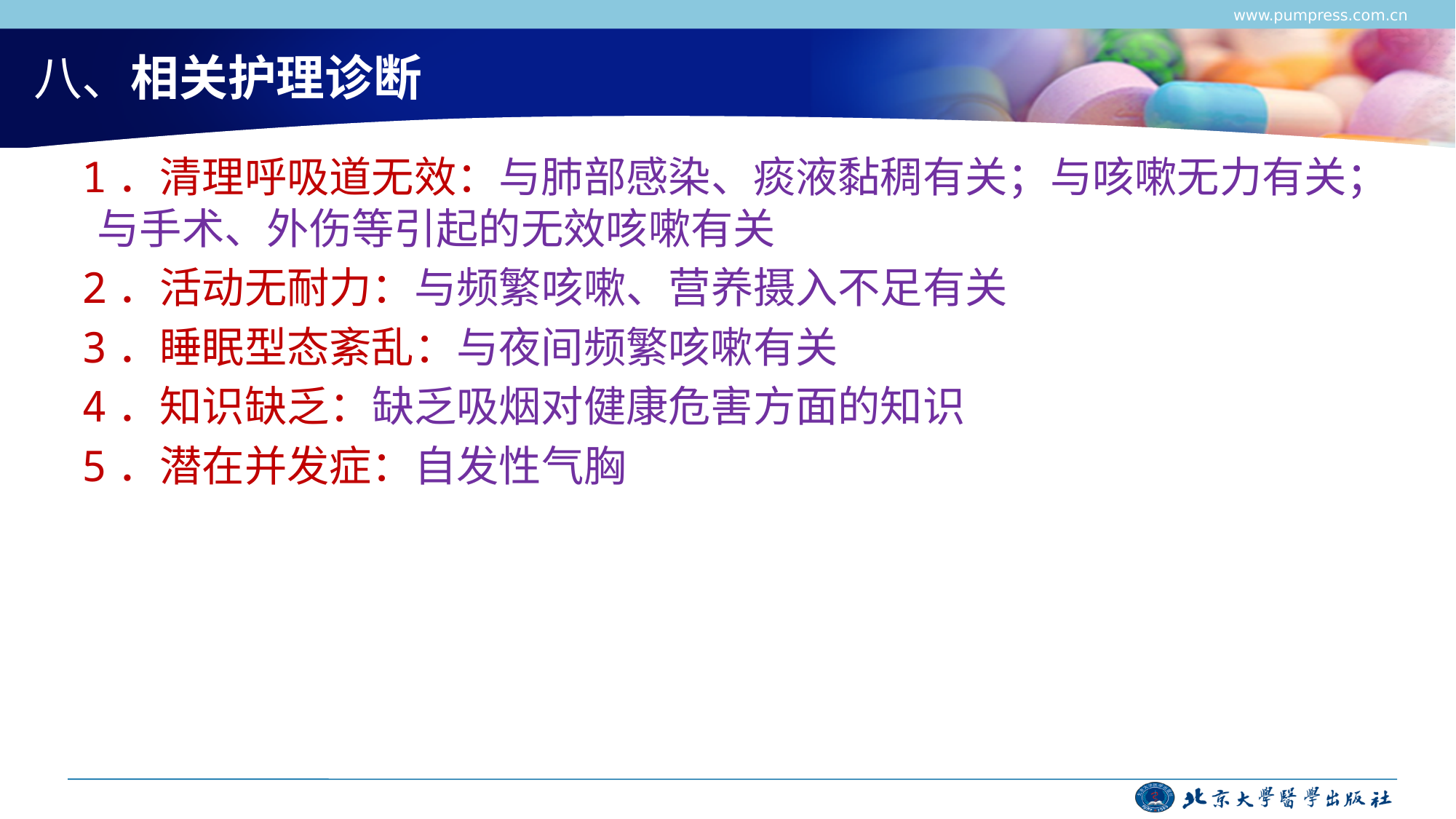

www.pumpress.com.cn
# 八、相关护理诊断
 1．清理呼吸道无效：与肺部感染、痰液黏稠有关；与咳嗽无力有关；与手术、外伤等引起的无效咳嗽有关
 2．活动无耐力：与频繁咳嗽、营养摄入不足有关
 3．睡眠型态紊乱：与夜间频繁咳嗽有关
 4．知识缺乏：缺乏吸烟对健康危害方面的知识
 5．潜在并发症：自发性气胸